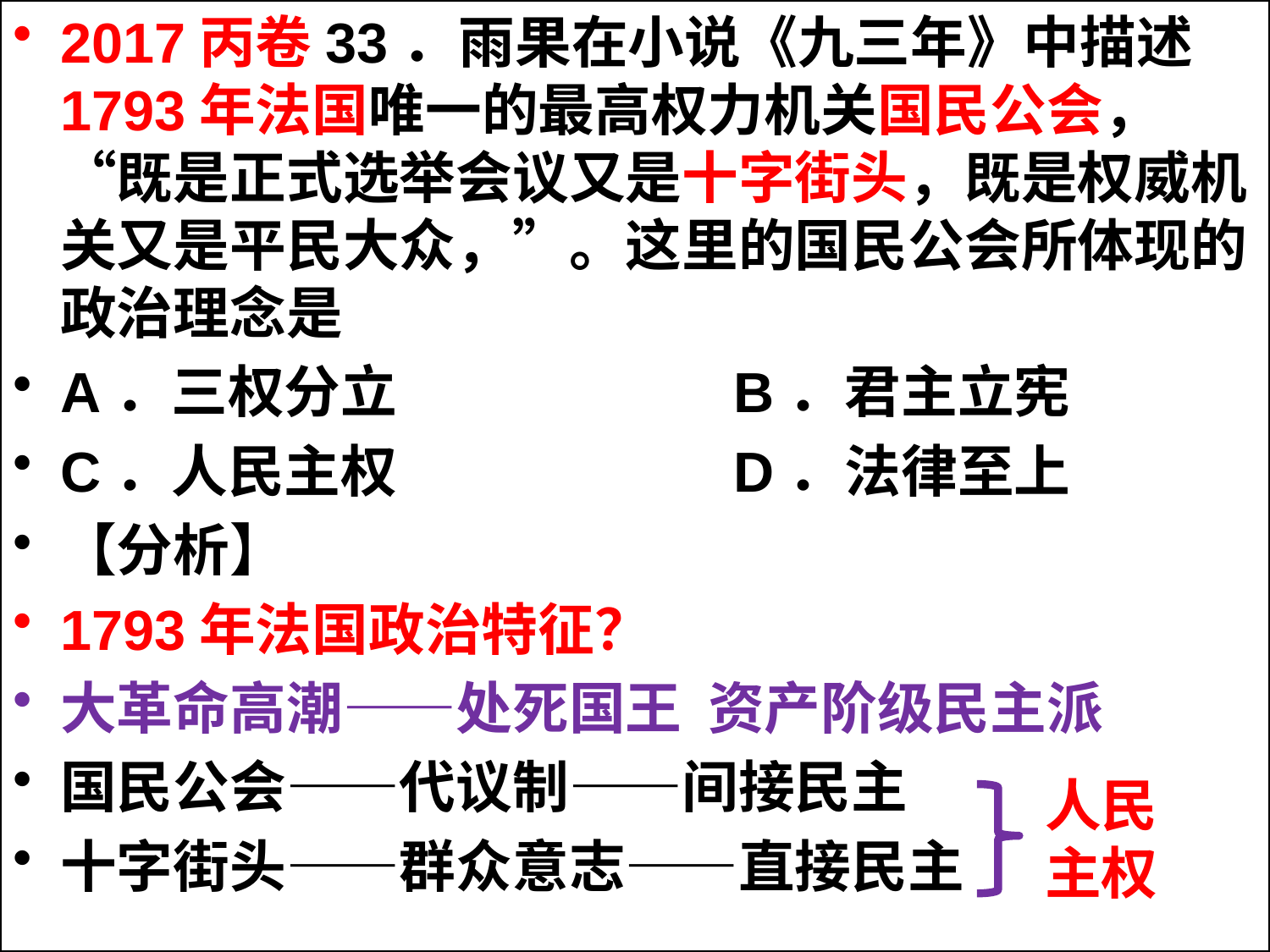

2017丙卷33．雨果在小说《九三年》中描述1793年法国唯一的最高权力机关国民公会，“既是正式选举会议又是十字街头，既是权威机关又是平民大众，”。这里的国民公会所体现的政治理念是
A．三权分立                         B．君主立宪
C．人民主权                         D．法律至上
【分析】
1793年法国政治特征？
大革命高潮——处死国王  资产阶级民主派
国民公会——代议制——间接民主
十字街头——群众意志——直接民主
人民
主权